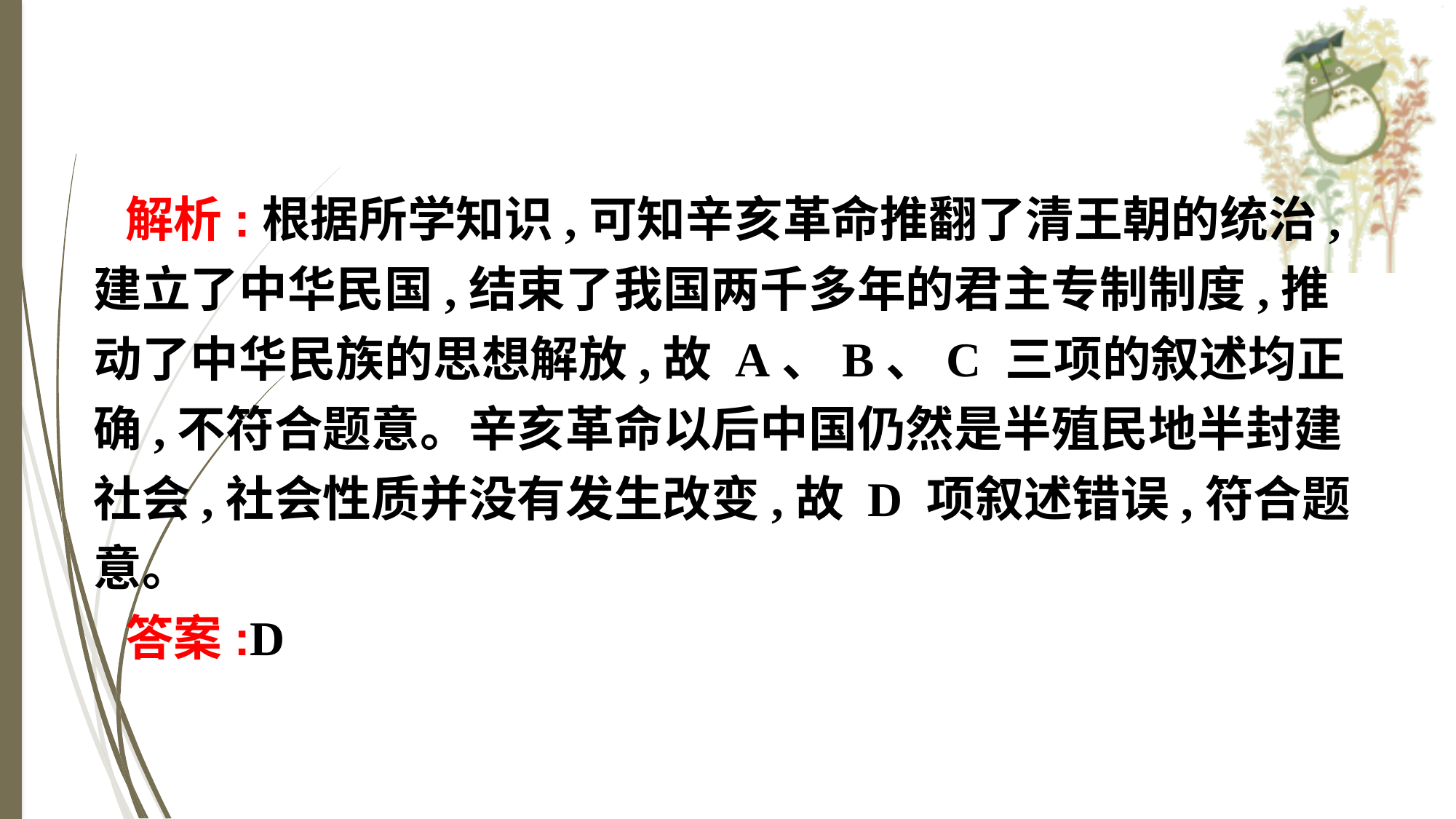

解析:根据所学知识,可知辛亥革命推翻了清王朝的统治,建立了中华民国,结束了我国两千多年的君主专制制度,推动了中华民族的思想解放,故 A、B、C 三项的叙述均正确,不符合题意。辛亥革命以后中国仍然是半殖民地半封建社会,社会性质并没有发生改变,故 D 项叙述错误,符合题意。
答案:D